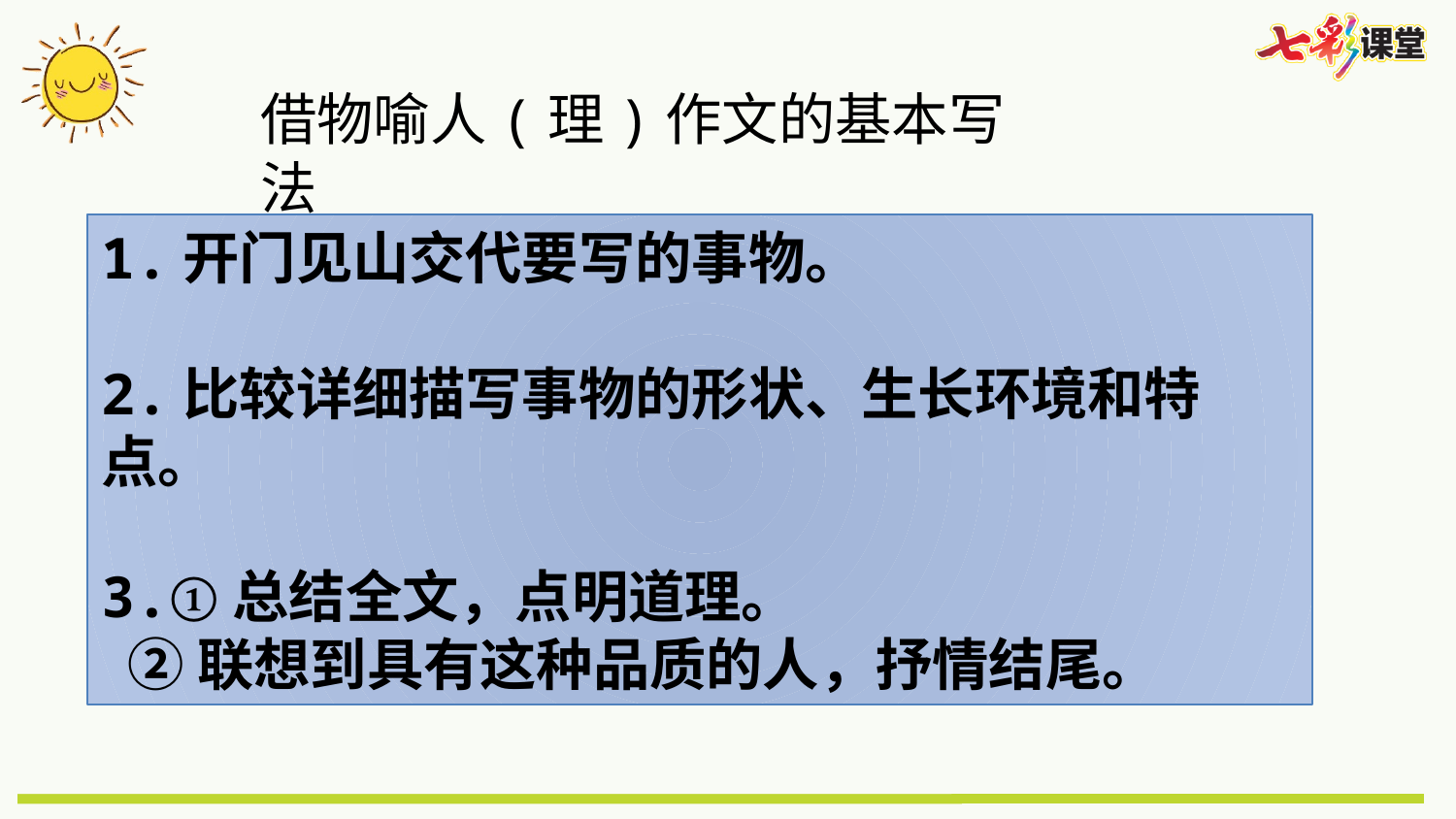

借物喻人(理)作文的基本写法
1.开门见山交代要写的事物。

2.比较详细描写事物的形状、生长环境和特点。

3.①总结全文，点明道理。
  ②联想到具有这种品质的人，抒情结尾。